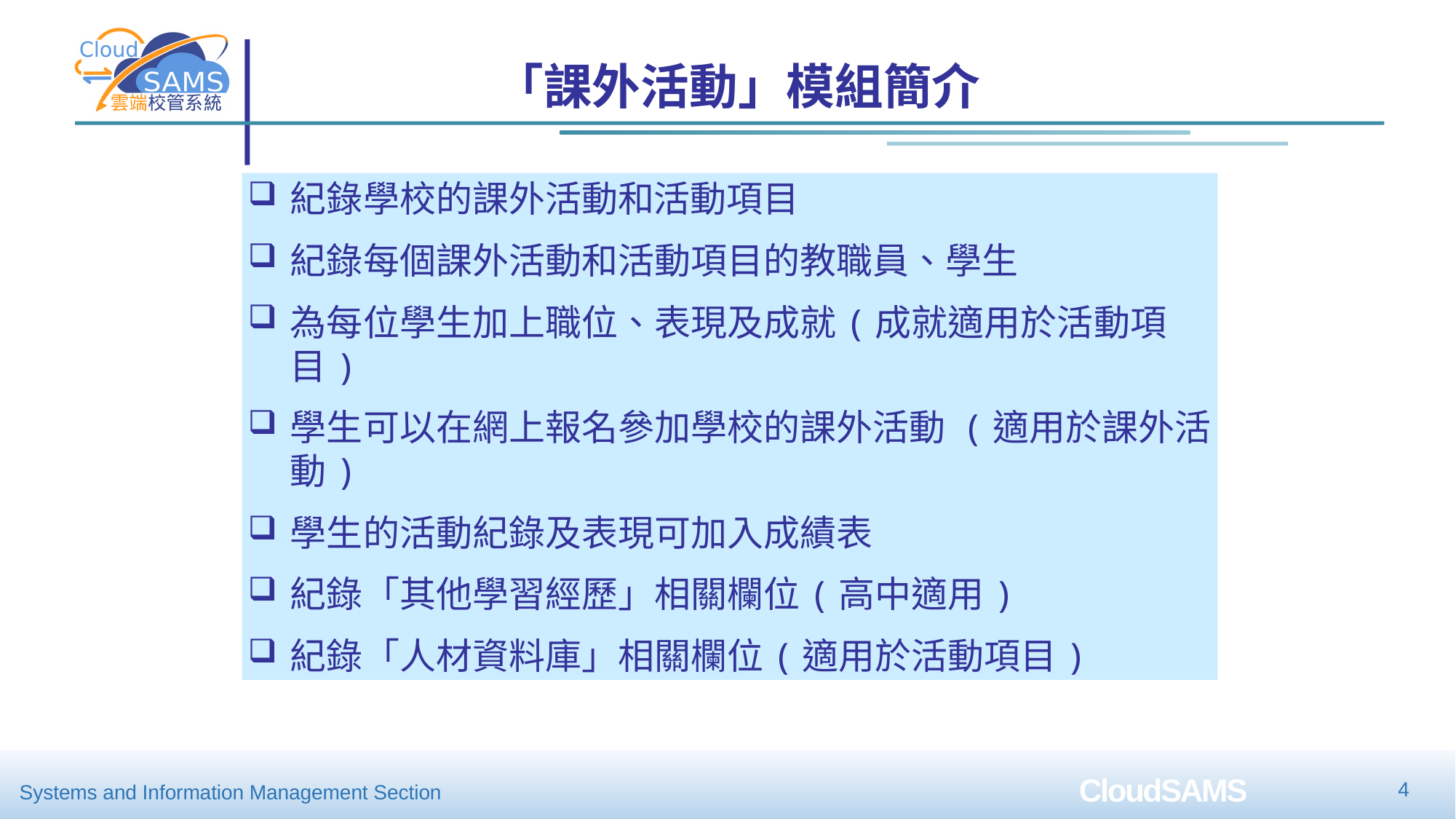

「課外活動」模組簡介
紀錄學校的課外活動和活動項目
紀錄每個課外活動和活動項目的教職員、學生
為每位學生加上職位、表現及成就(成就適用於活動項目)
學生可以在網上報名參加學校的課外活動 (適用於課外活動)
學生的活動紀錄及表現可加入成績表
紀錄「其他學習經歷」相關欄位(高中適用)
紀錄「人材資料庫」相關欄位(適用於活動項目)
4